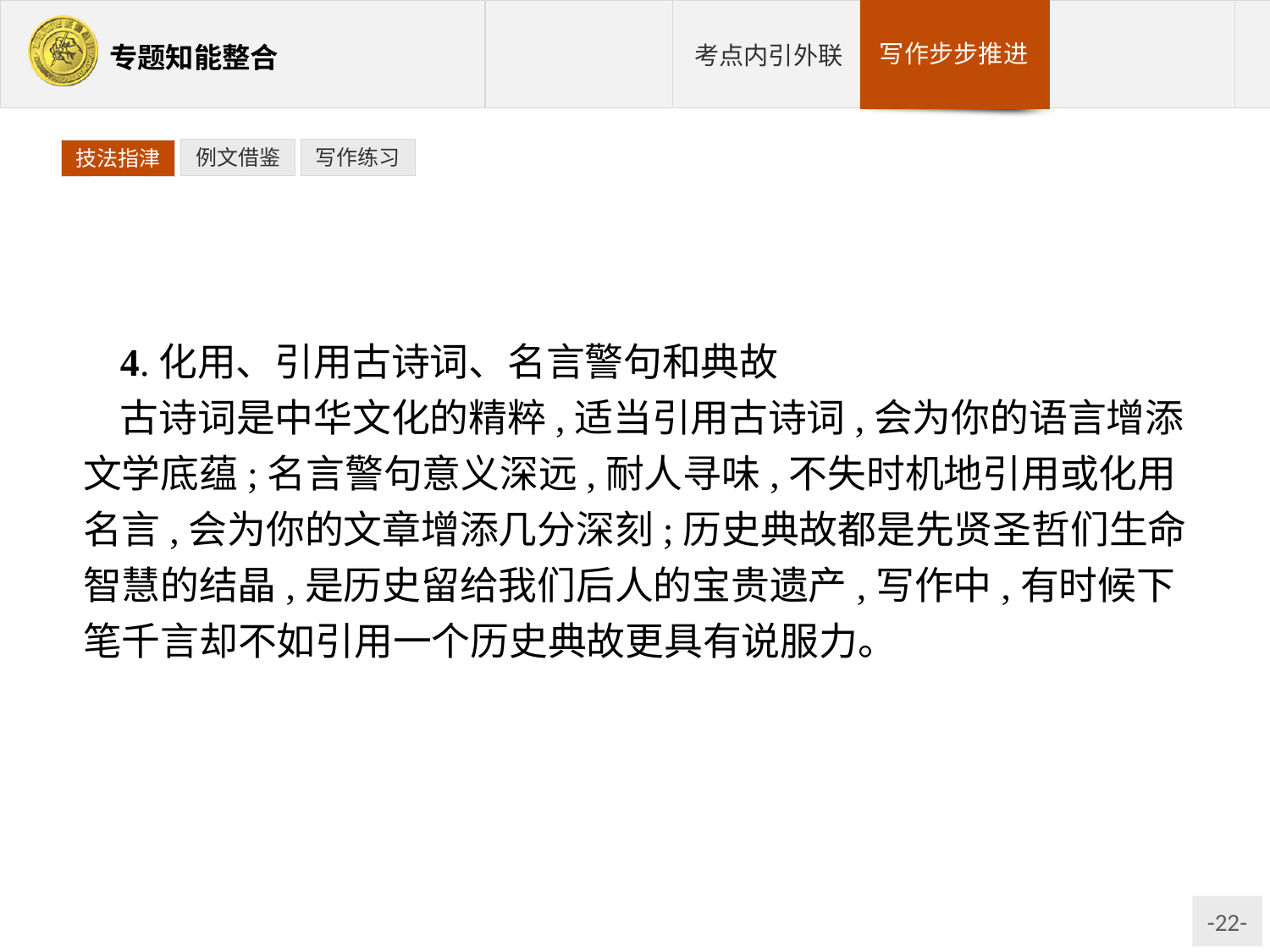

例文借鉴
写作练习
技法指津
4.化用、引用古诗词、名言警句和典故
古诗词是中华文化的精粹,适当引用古诗词,会为你的语言增添文学底蕴;名言警句意义深远,耐人寻味,不失时机地引用或化用名言,会为你的文章增添几分深刻;历史典故都是先贤圣哲们生命智慧的结晶,是历史留给我们后人的宝贵遗产,写作中,有时候下笔千言却不如引用一个历史典故更具有说服力。